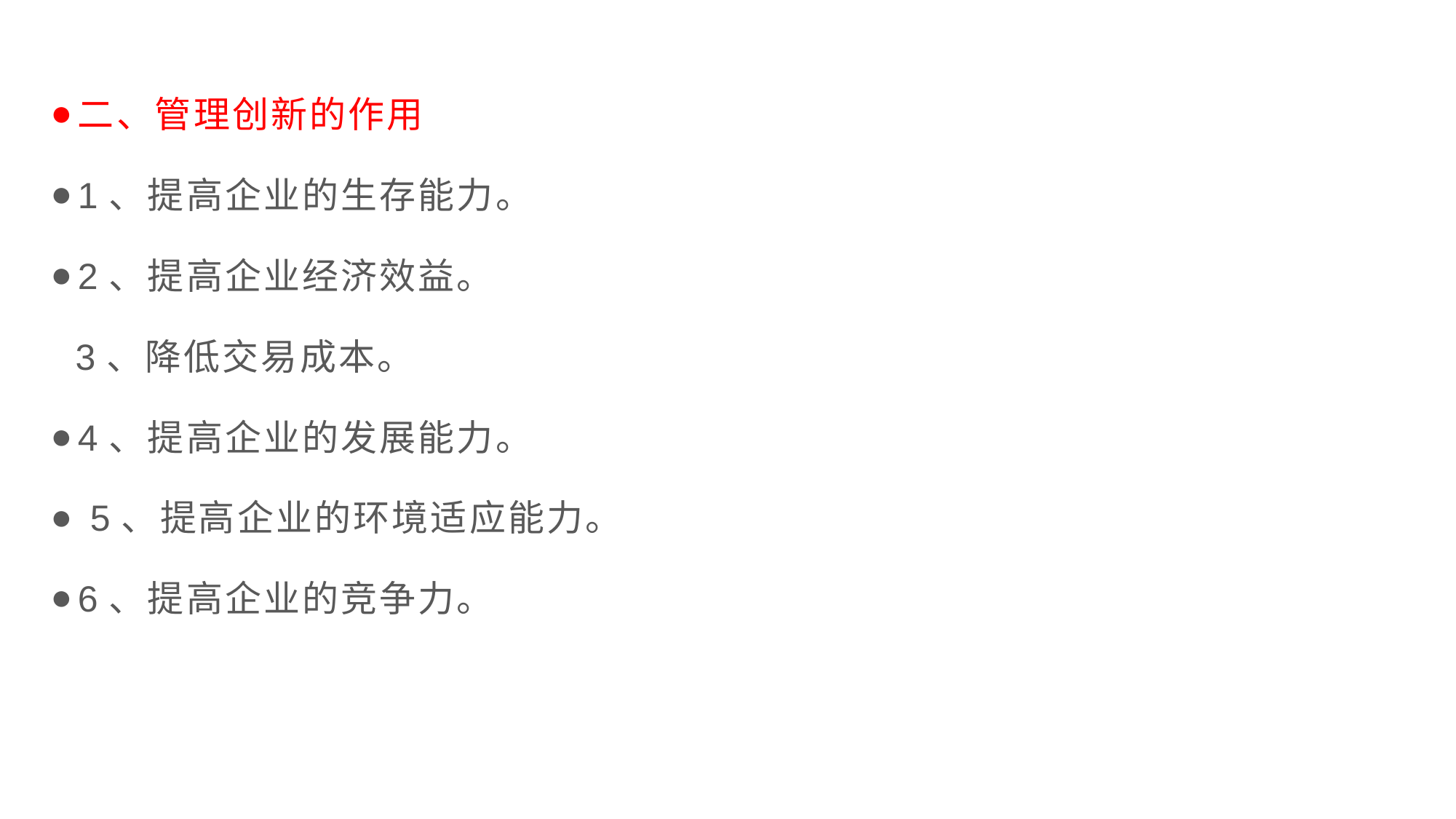

二、管理创新的作用
1、提高企业的生存能力。
2、提高企业经济效益。
  3、降低交易成本。
4、提高企业的发展能力。
 5、提高企业的环境适应能力。
6、提高企业的竞争力。